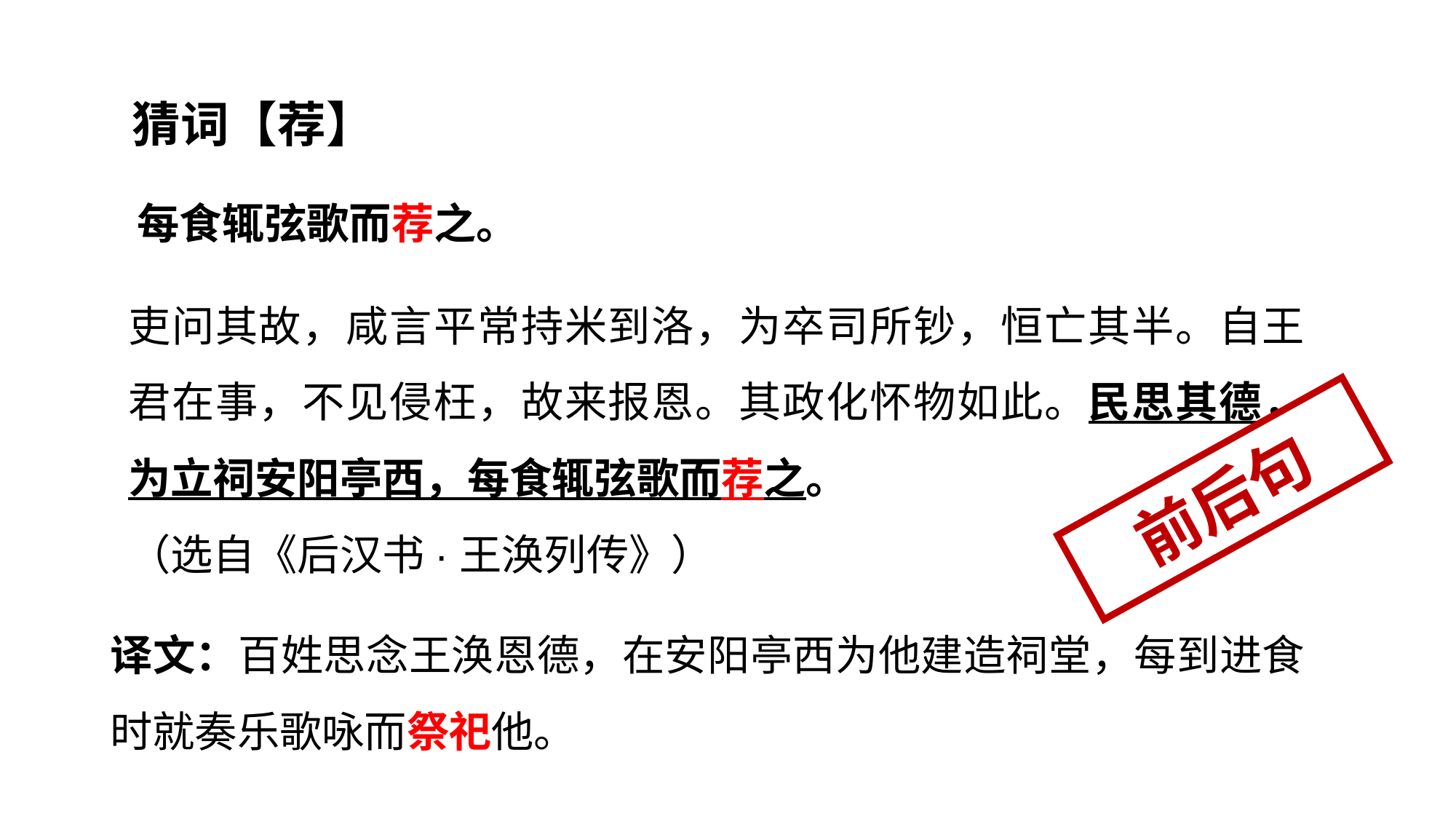

猜词【荐】

每食辄弦歌而荐之。
吏问其故，咸言平常持米到洛，为卒司所钞，恒亡其半。自王君在事，不见侵枉，故来报恩。其政化怀物如此。民思其德，为立祠安阳亭西，每食辄弦歌而荐之。
（选自《后汉书·王涣列传》）
前后句
译文：百姓思念王涣恩德，在安阳亭西为他建造祠堂，每到进食时就奏乐歌咏而祭祀他。